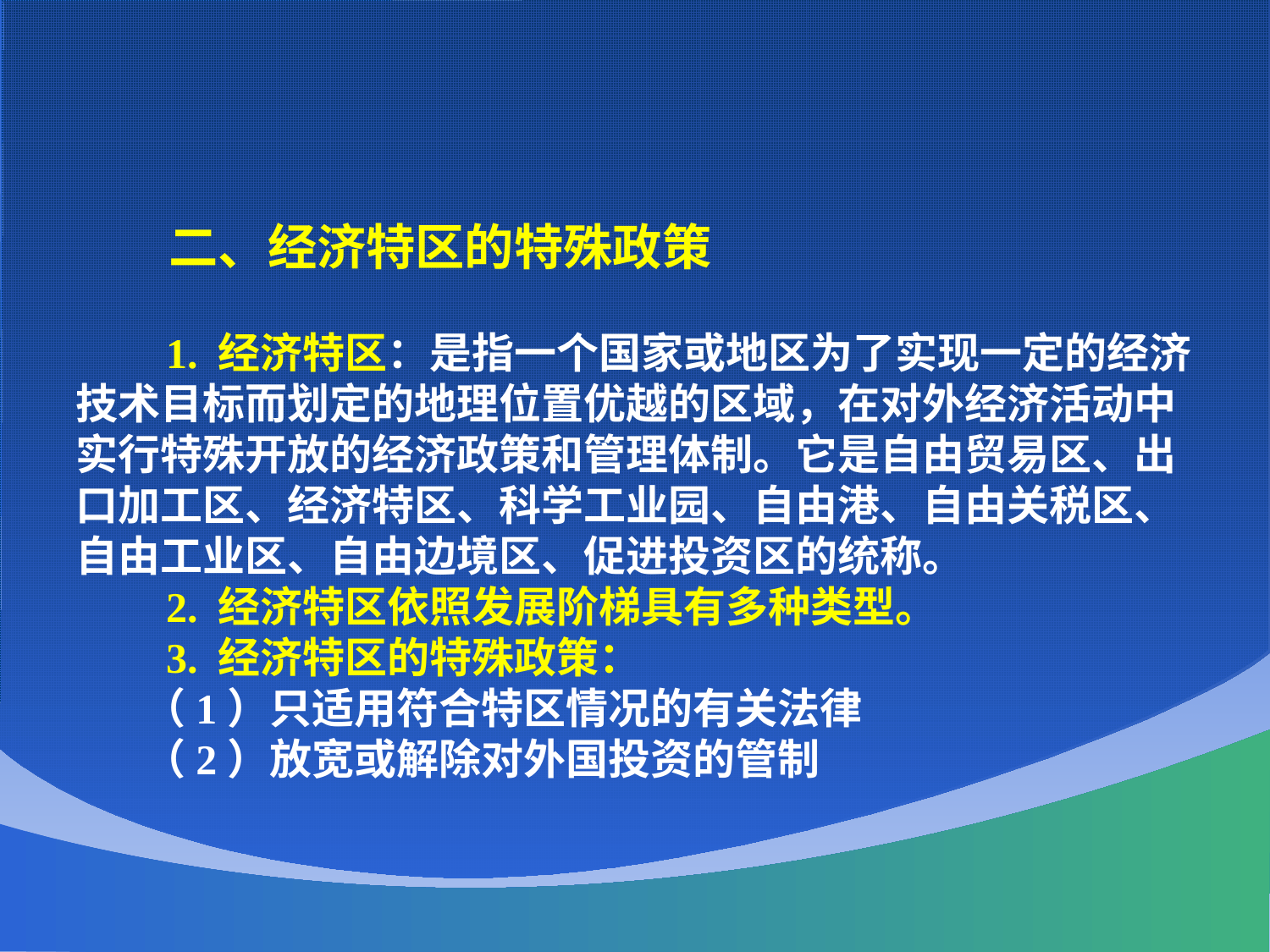

二、经济特区的特殊政策

    1. 经济特区：是指一个国家或地区为了实现一定的经济技术目标而划定的地理位置优越的区域，在对外经济活动中实行特殊开放的经济政策和管理体制。它是自由贸易区、出口加工区、经济特区、科学工业园、自由港、自由关税区、自由工业区、自由边境区、促进投资区的统称。
    2. 经济特区依照发展阶梯具有多种类型。
    3. 经济特区的特殊政策：
 （1）只适用符合特区情况的有关法律
 （2）放宽或解除对外国投资的管制